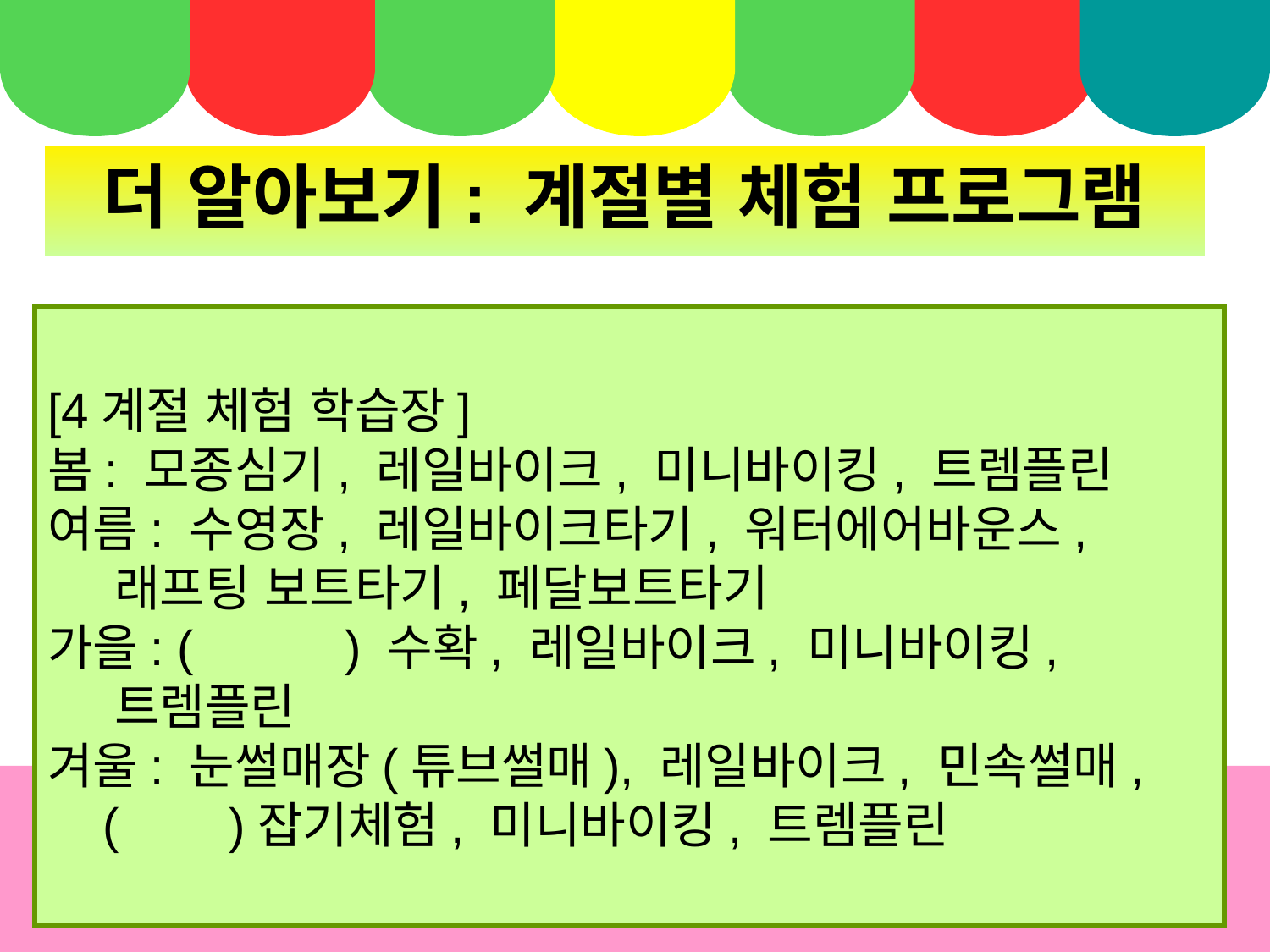

더 알아보기: 계절별 체험 프로그램
[4계절 체험 학습장]
봄: 모종심기, 레일바이크, 미니바이킹, 트렘플린
여름: 수영장, 레일바이크타기, 워터에어바운스,
    래프팅 보트타기, 페달보트타기
가을: (           ) 수확, 레일바이크, 미니바이킹,
    트렘플린
겨울: 눈썰매장(튜브썰매), 레일바이크, 민속썰매,
    (        )잡기체험, 미니바이킹, 트렘플린